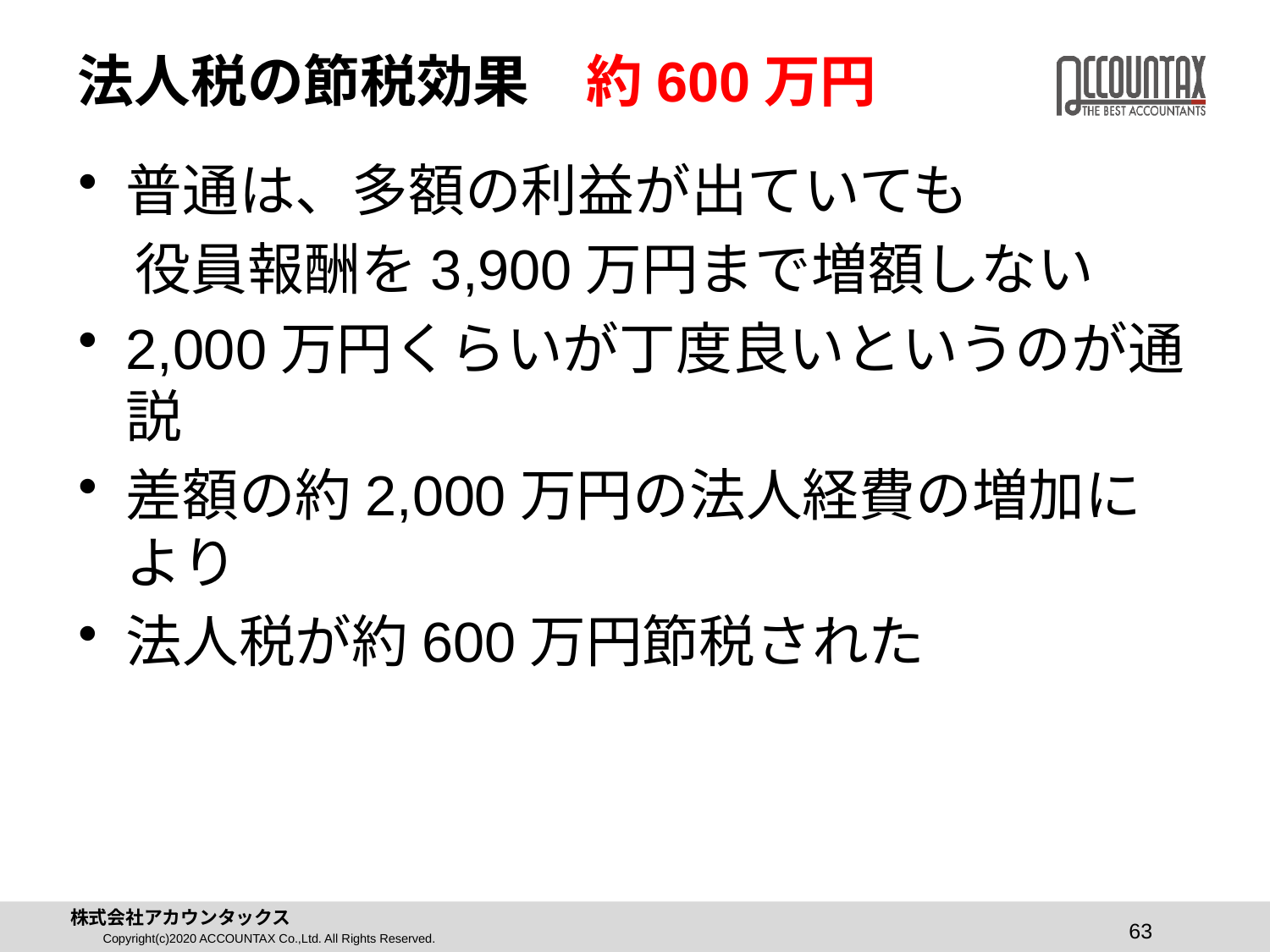

# 法人税の節税効果　約600万円
普通は、多額の利益が出ていても
　役員報酬を3,900万円まで増額しない
2,000万円くらいが丁度良いというのが通説
差額の約2,000万円の法人経費の増加により
法人税が約600万円節税された
63